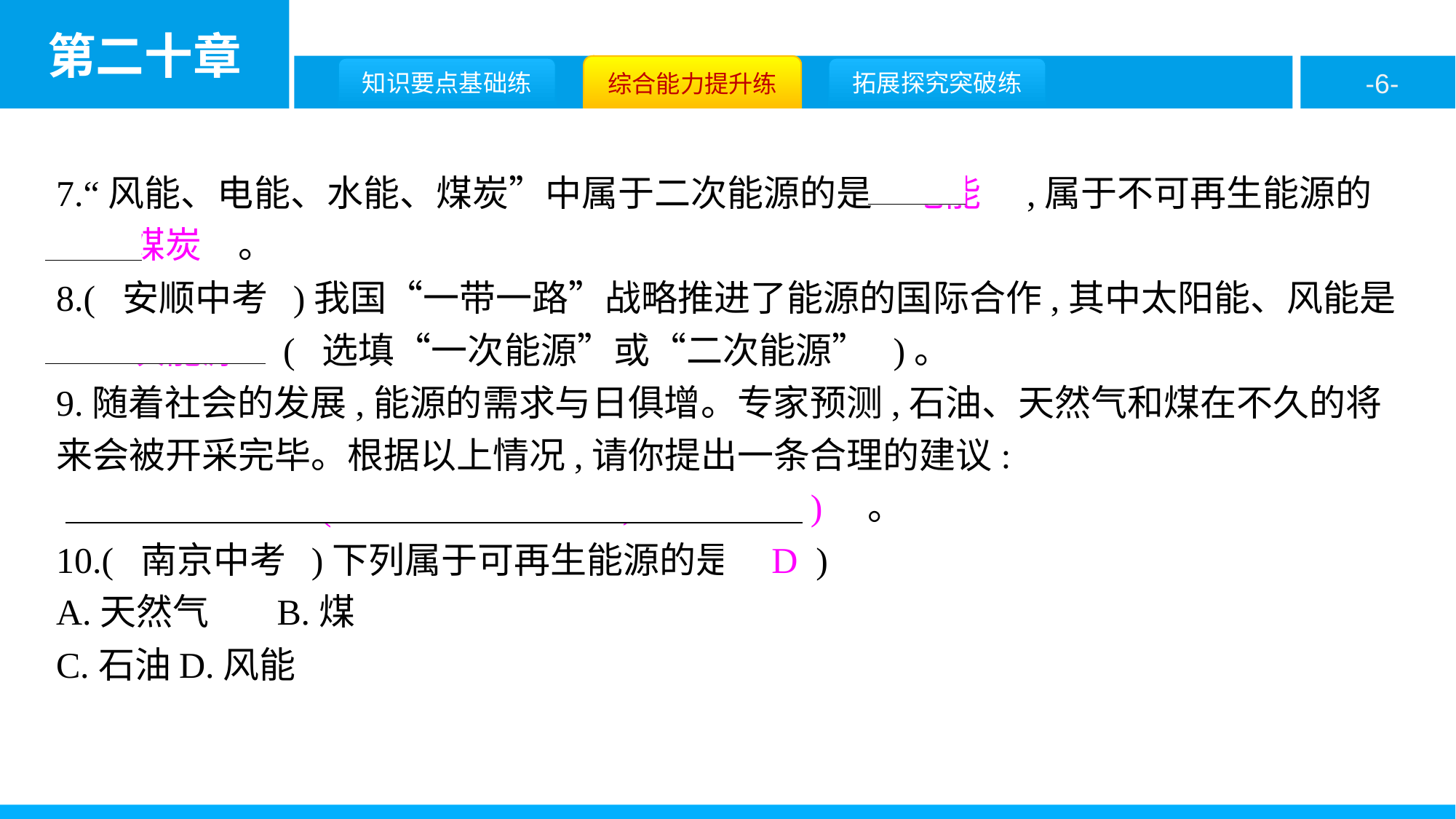

7.“风能、电能、水能、煤炭”中属于二次能源的是　电能　,属于不可再生能源的是　煤炭　。
8.(  安顺中考  )我国“一带一路”战略推进了能源的国际合作,其中太阳能、风能是
　一次能源　(  选填“一次能源”或“二次能源”  )。
9.随着社会的发展,能源的需求与日俱增。专家预测,石油、天然气和煤在不久的将来会被开采完毕。根据以上情况,请你提出一条合理的建议:
　重视节约能源(  或开发替代能源,合理即可  )　。
10.(  南京中考  )下列属于可再生能源的是(  D  )
A.天然气	B.煤
C.石油	D.风能